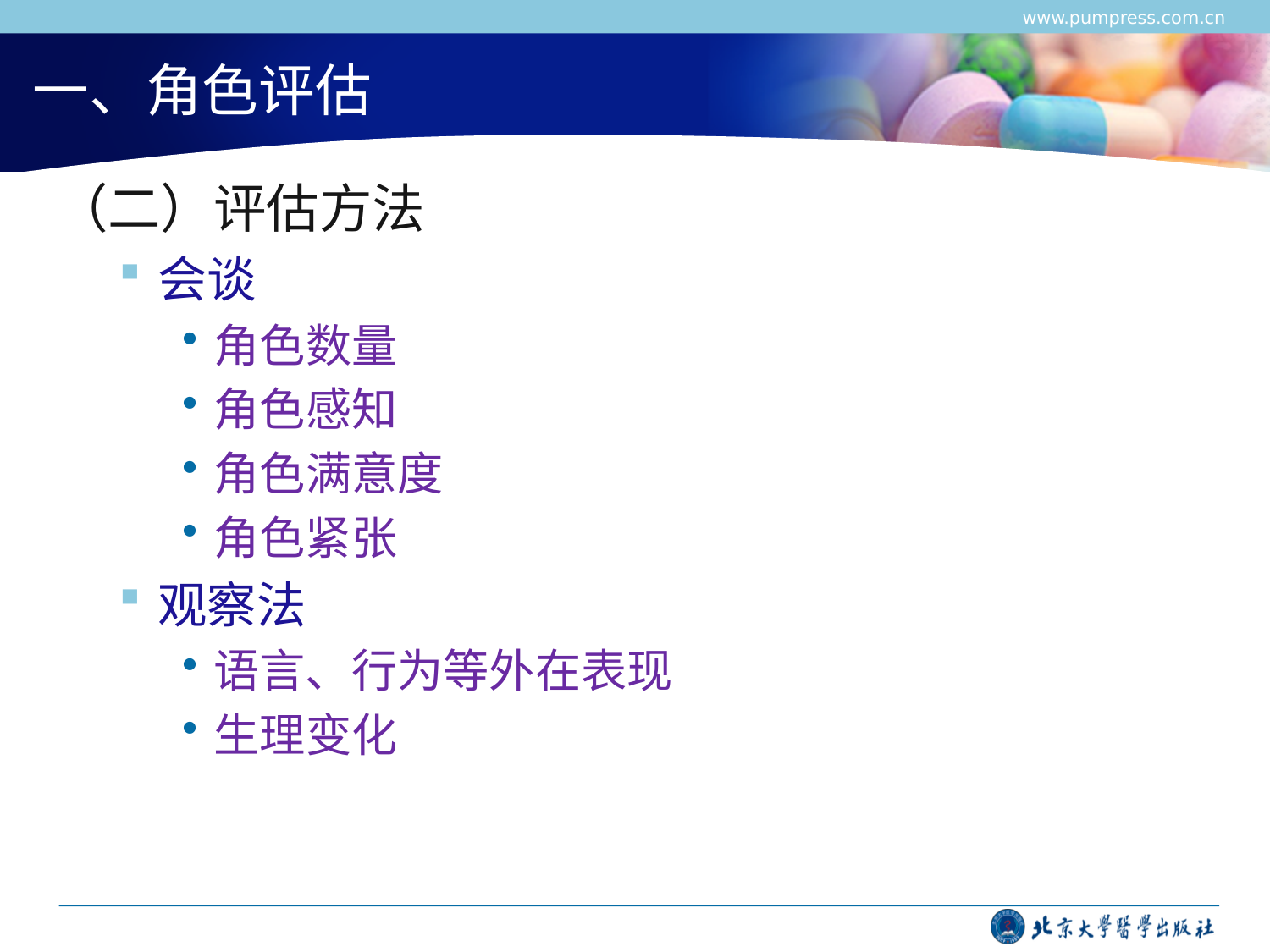

www.pumpress.com.cn
# 一、角色评估
（二）评估方法
会谈
角色数量
角色感知
角色满意度
角色紧张
观察法
语言、行为等外在表现
生理变化